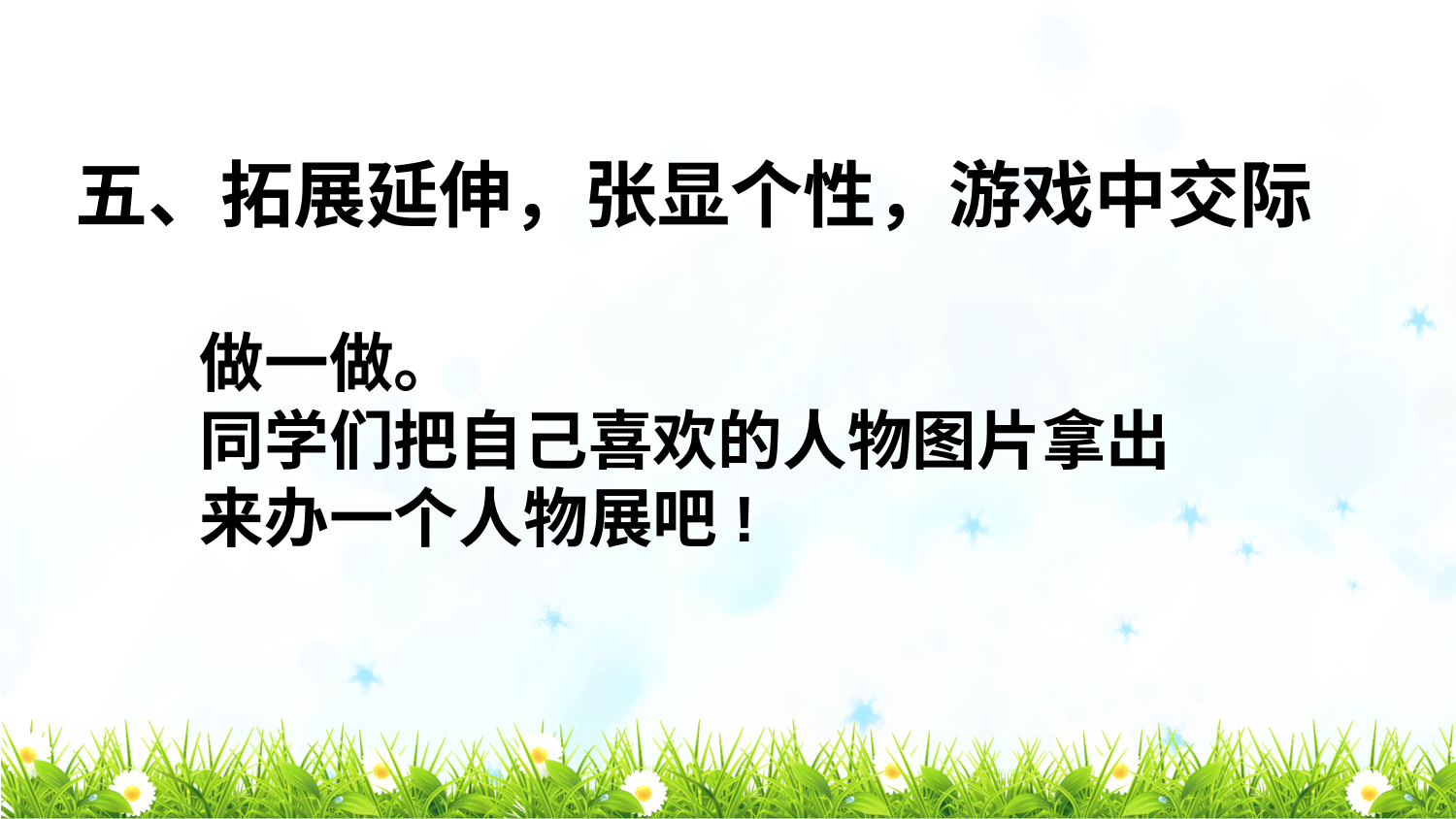

五、拓展延伸，张显个性，游戏中交际
做一做。
同学们把自己喜欢的人物图片拿出来办一个人物展吧!